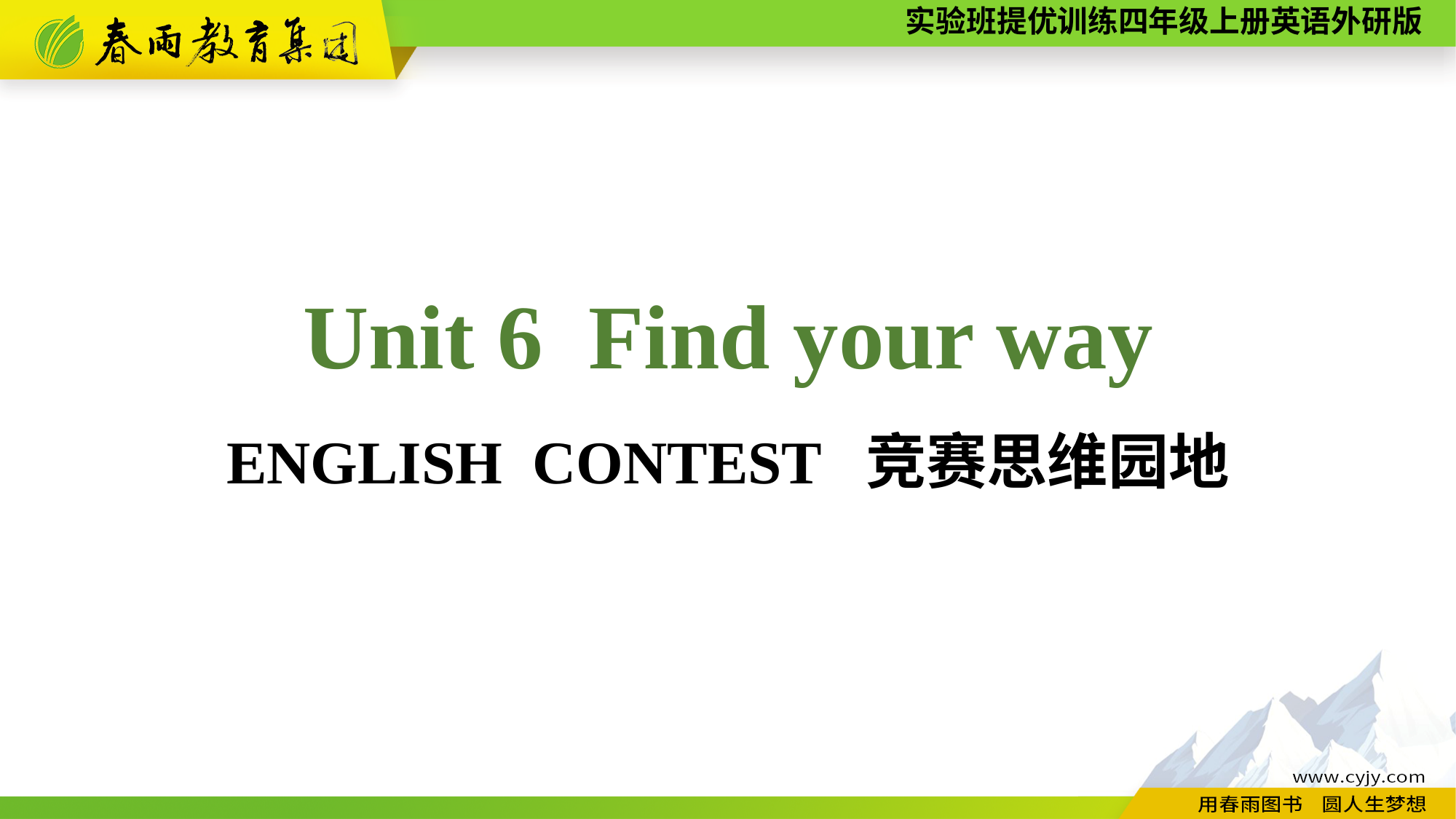

Unit 6  Find your way
ENGLISH  CONTEST  竞赛思维园地